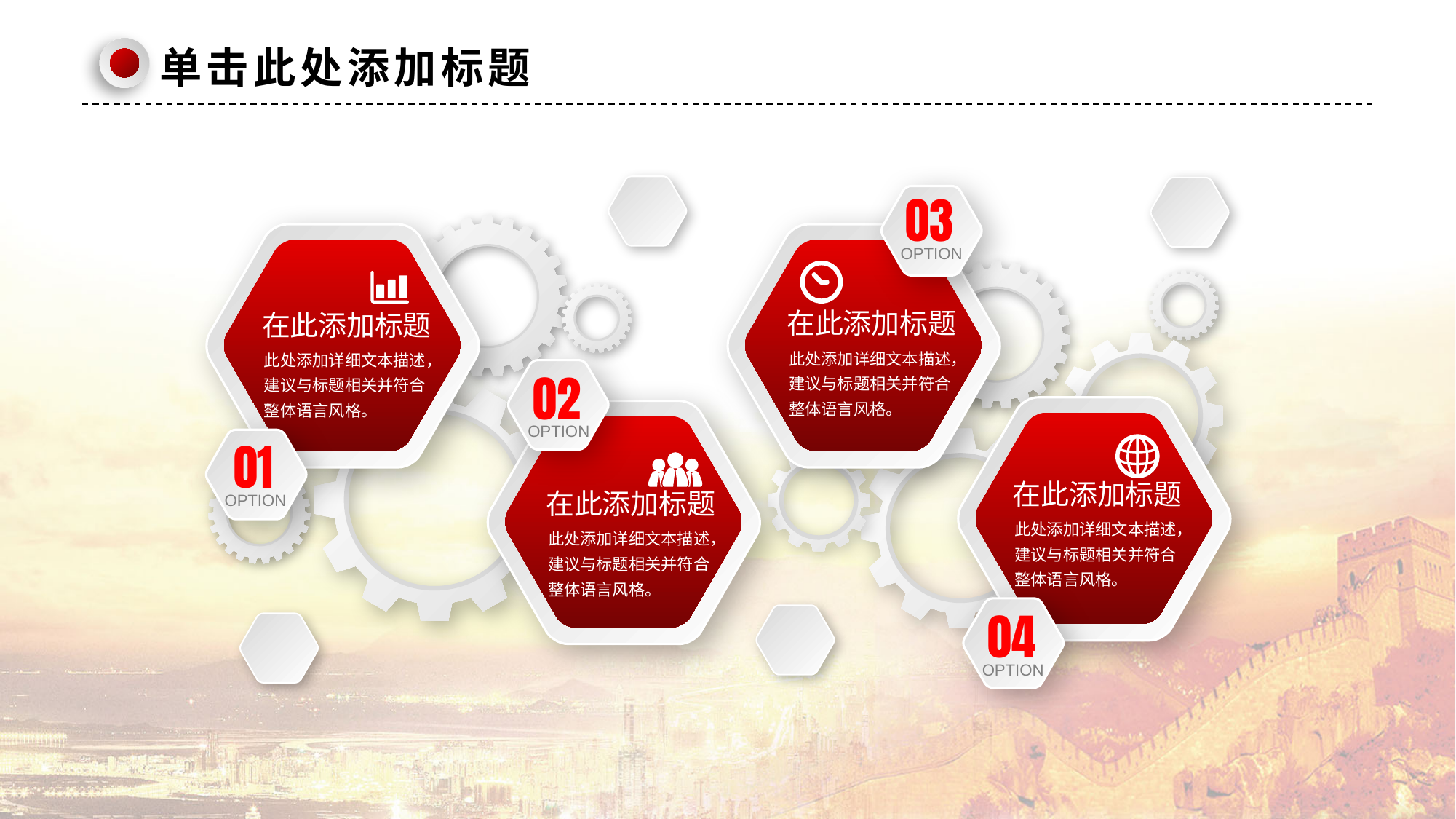

单击此处添加标题

03
OPTION

在此添加标题
此处添加详细文本描述，建议与标题相关并符合整体语言风格。

在此添加标题
此处添加详细文本描述，建议与标题相关并符合整体语言风格。

02
OPTION

在此添加标题
此处添加详细文本描述，建议与标题相关并符合整体语言风格。

在此添加标题
此处添加详细文本描述，建议与标题相关并符合整体语言风格。

01
OPTION

04
OPTION